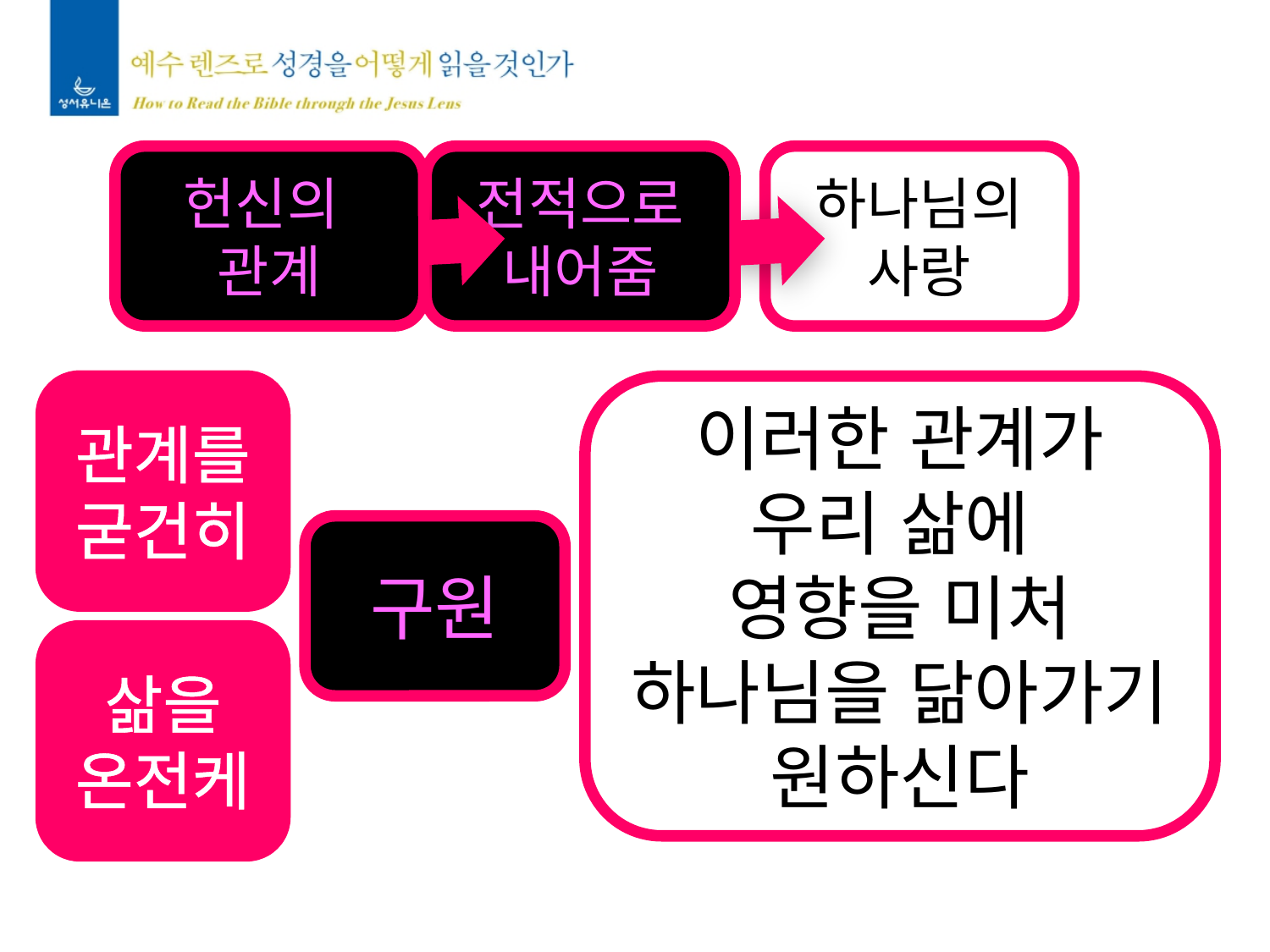

헌신의
관계
전적으로
내어줌
하나님의
사랑

관계를
굳건히
이러한 관계가
우리 삶에
영향을 미처
하나님을 닮아가기 원하신다
구원
삶을
온전케